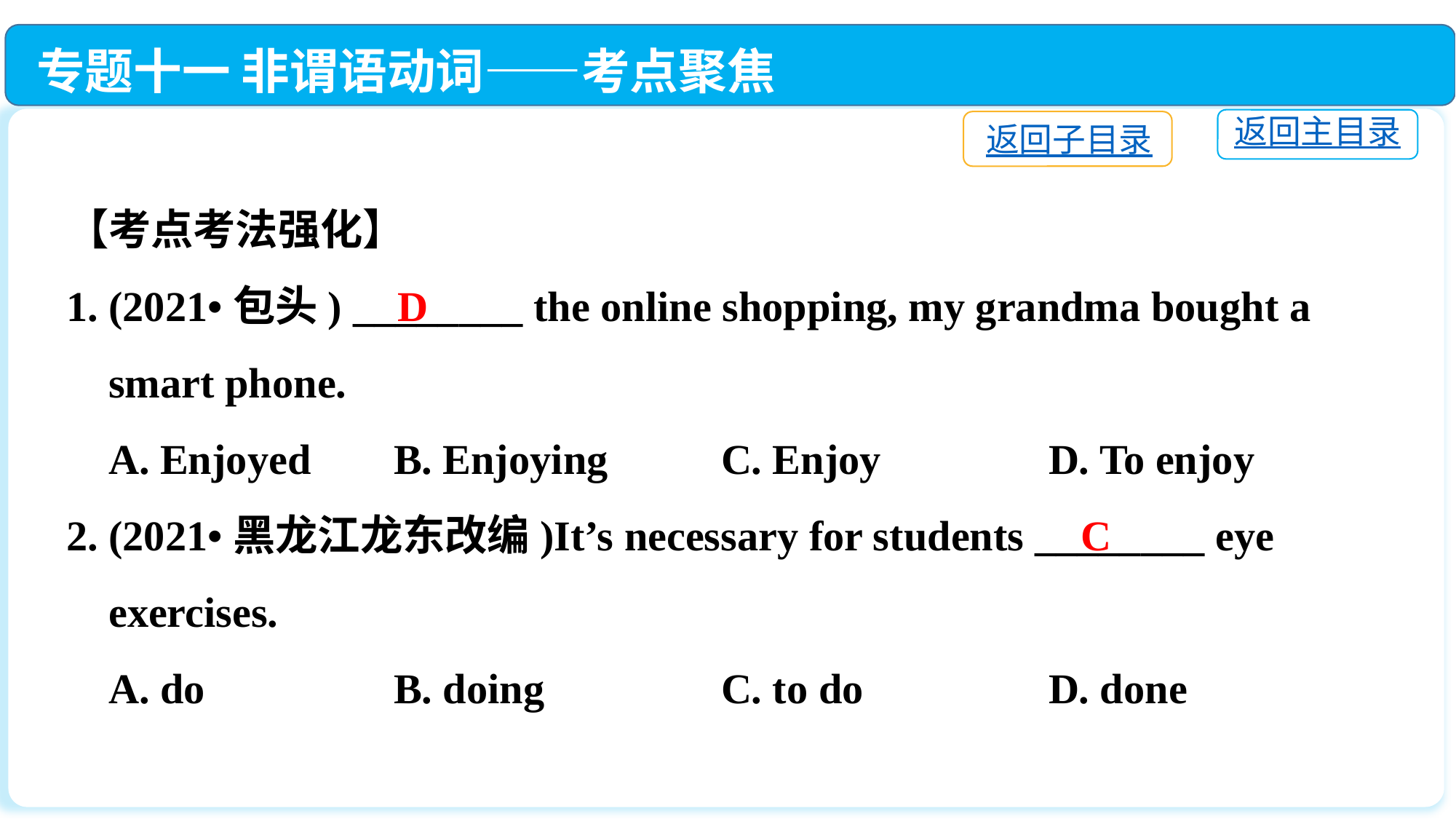

专题十一 非谓语动词——考点聚焦

返回主目录

返回子目录
【考点考法强化】
1. (2021•包头) ________ the online shopping, my grandma bought a
    smart phone.
    A. Enjoyed	B. Enjoying 	C. Enjoy		D. To enjoy
2. (2021•黑龙江龙东改编)It’s necessary for students ________ eye
    exercises.
    A. do　　　 	B. doing		C. to do　　 	D. done
D
C